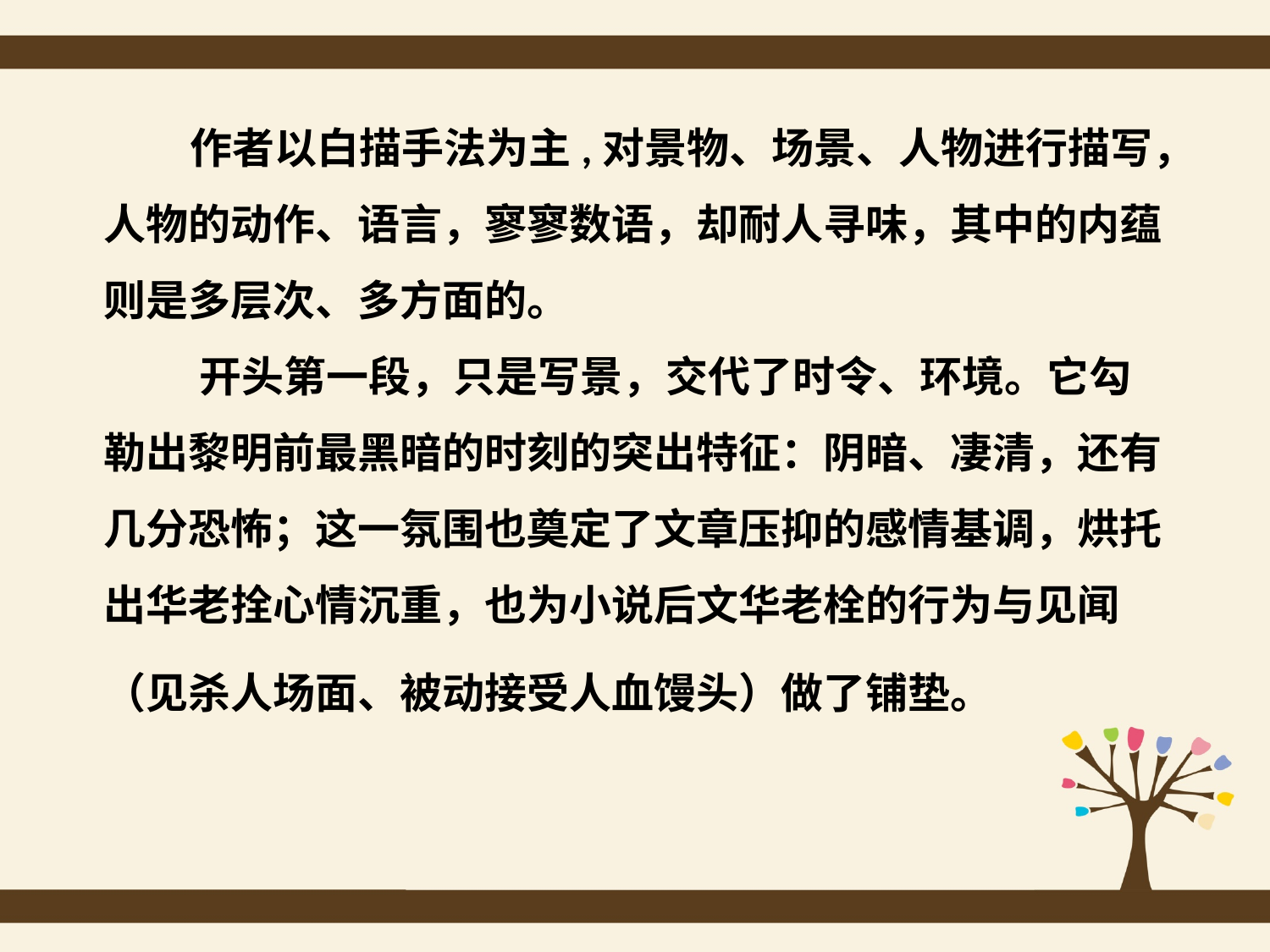

作者以白描手法为主,对景物、场景、人物进行描写，人物的动作、语言，寥寥数语，却耐人寻味，其中的内蕴则是多层次、多方面的。
         开头第一段，只是写景，交代了时令、环境。它勾勒出黎明前最黑暗的时刻的突出特征：阴暗、凄清，还有几分恐怖；这一氛围也奠定了文章压抑的感情基调，烘托出华老拴心情沉重，也为小说后文华老栓的行为与见闻（见杀人场面、被动接受人血馒头）做了铺垫。